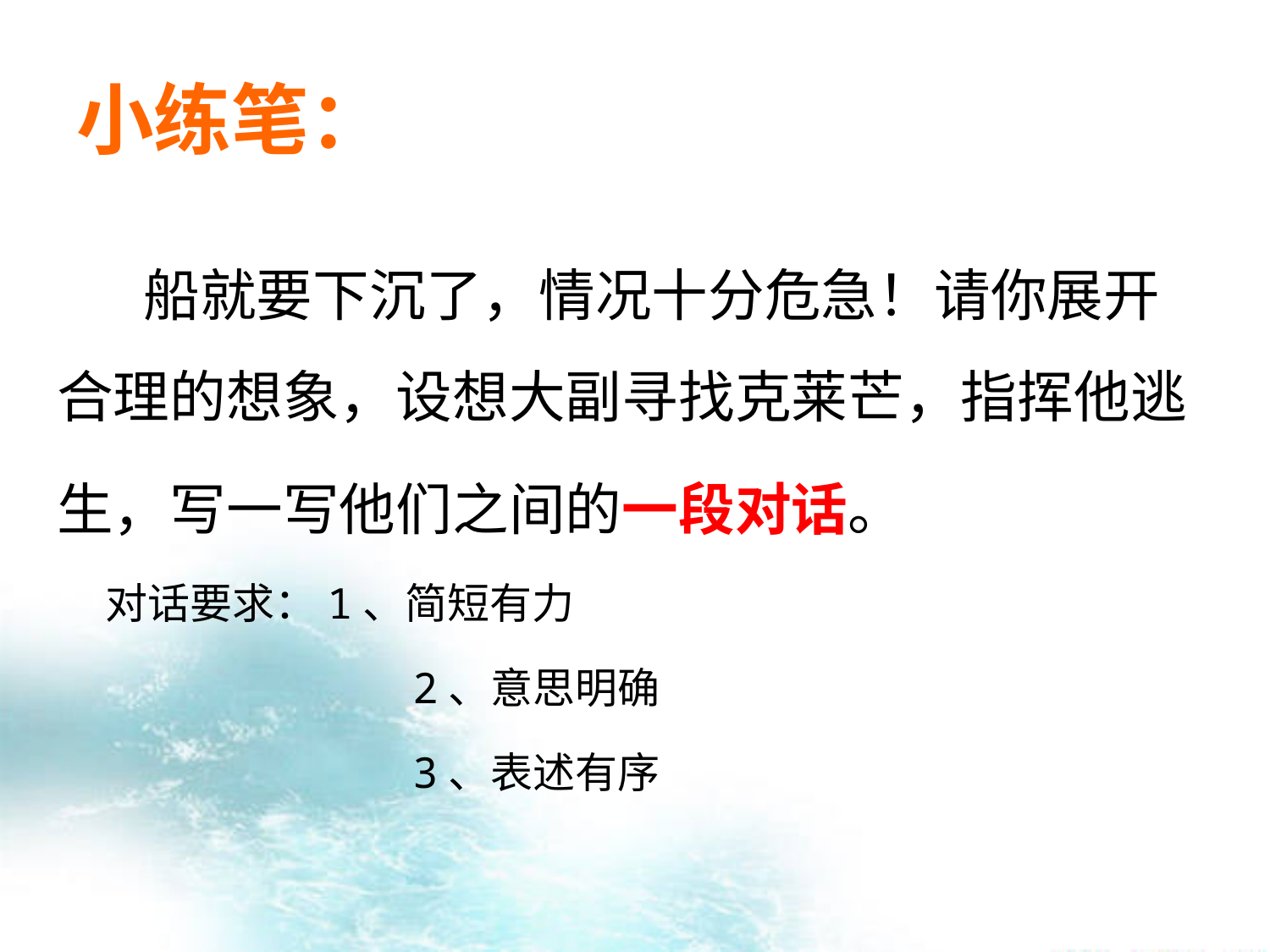

# 小练笔：
       船就要下沉了，情况十分危急！请你展开合理的想象，设想大副寻找克莱芒，指挥他逃生，写一写他们之间的一段对话。
    对话要求：1、简短有力
              2、意思明确
              3、表述有序